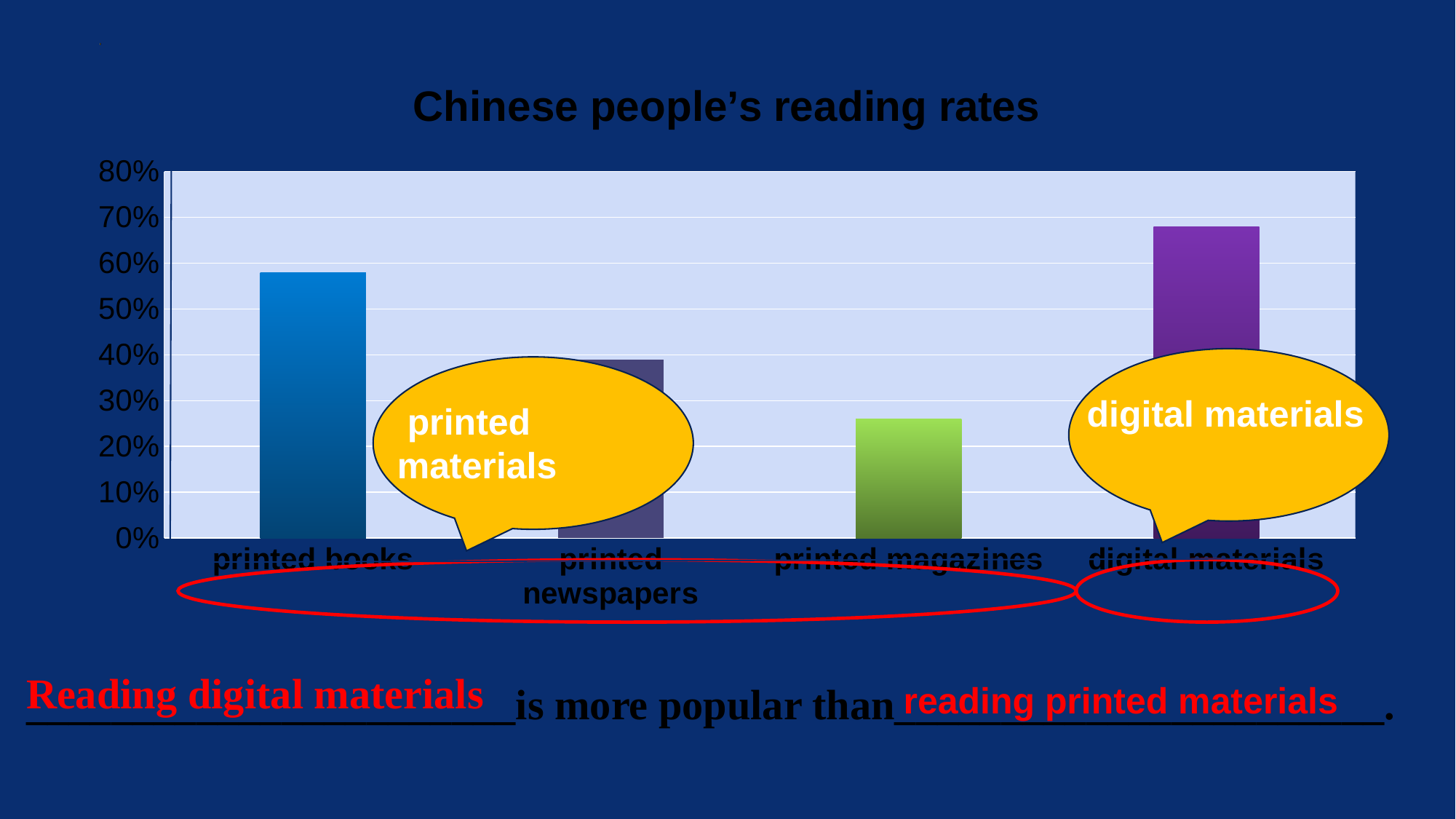

### Chart: Chinese people’s reading rates

| Category | 系列 1 |
|---|---|
| printed books | 0.58 |
| printed newspapers | 0.39 |
| printed magazines | 0.26 |
| digital materials | 0.68 |

digital materials
 printed materials

Reading digital materials
_______________________is more popular than_______________________.
reading printed materials